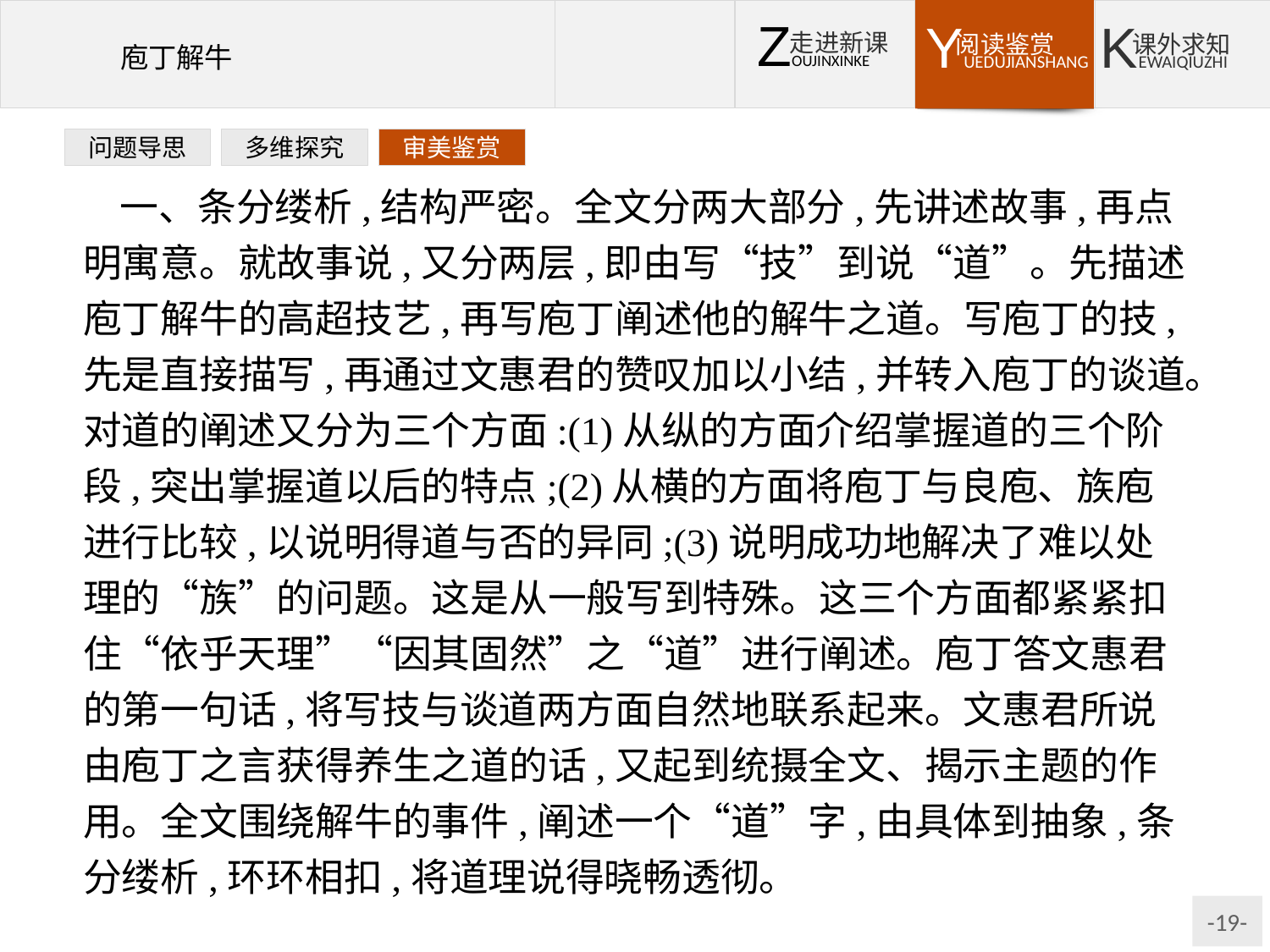

问题导思
多维探究
审美鉴赏
一、条分缕析,结构严密。全文分两大部分,先讲述故事,再点明寓意。就故事说,又分两层,即由写“技”到说“道”。先描述庖丁解牛的高超技艺,再写庖丁阐述他的解牛之道。写庖丁的技,先是直接描写,再通过文惠君的赞叹加以小结,并转入庖丁的谈道。对道的阐述又分为三个方面:(1)从纵的方面介绍掌握道的三个阶段,突出掌握道以后的特点;(2)从横的方面将庖丁与良庖、族庖进行比较,以说明得道与否的异同;(3)说明成功地解决了难以处理的“族”的问题。这是从一般写到特殊。这三个方面都紧紧扣住“依乎天理”“因其固然”之“道”进行阐述。庖丁答文惠君的第一句话,将写技与谈道两方面自然地联系起来。文惠君所说由庖丁之言获得养生之道的话,又起到统摄全文、揭示主题的作用。全文围绕解牛的事件,阐述一个“道”字,由具体到抽象,条分缕析,环环相扣,将道理说得晓畅透彻。